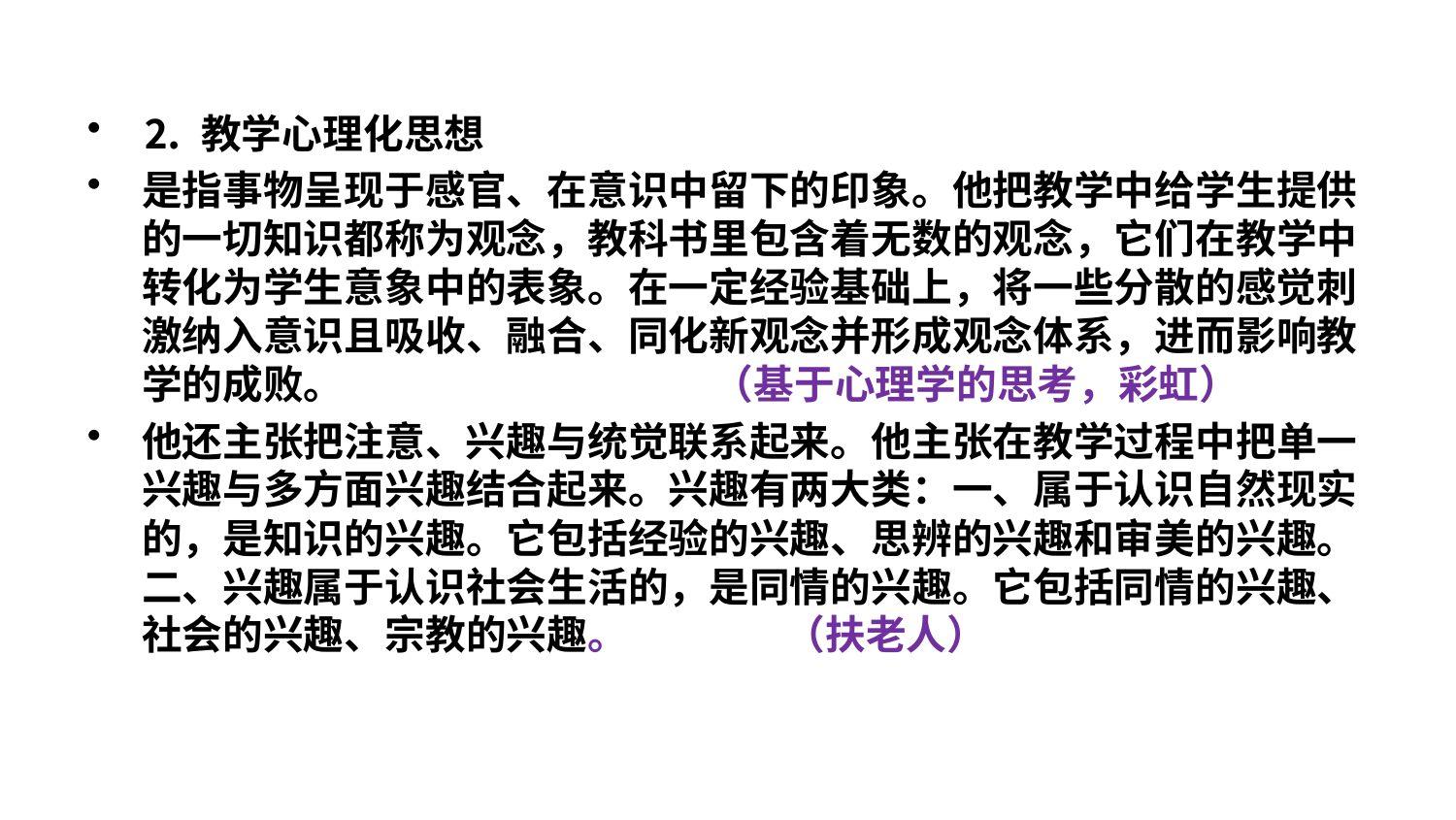

#
⒉ 教学心理化思想
是指事物呈现于感官、在意识中留下的印象。他把教学中给学生提供的一切知识都称为观念，教科书里包含着无数的观念，它们在教学中转化为学生意象中的表象。在一定经验基础上，将一些分散的感觉刺激纳入意识且吸收、融合、同化新观念并形成观念体系，进而影响教学的成败。                                        （基于心理学的思考，彩虹）
他还主张把注意、兴趣与统觉联系起来。他主张在教学过程中把单一兴趣与多方面兴趣结合起来。兴趣有两大类：一、属于认识自然现实的，是知识的兴趣。它包括经验的兴趣、思辨的兴趣和审美的兴趣。二、兴趣属于认识社会生活的，是同情的兴趣。它包括同情的兴趣、社会的兴趣、宗教的兴趣。                 （扶老人）